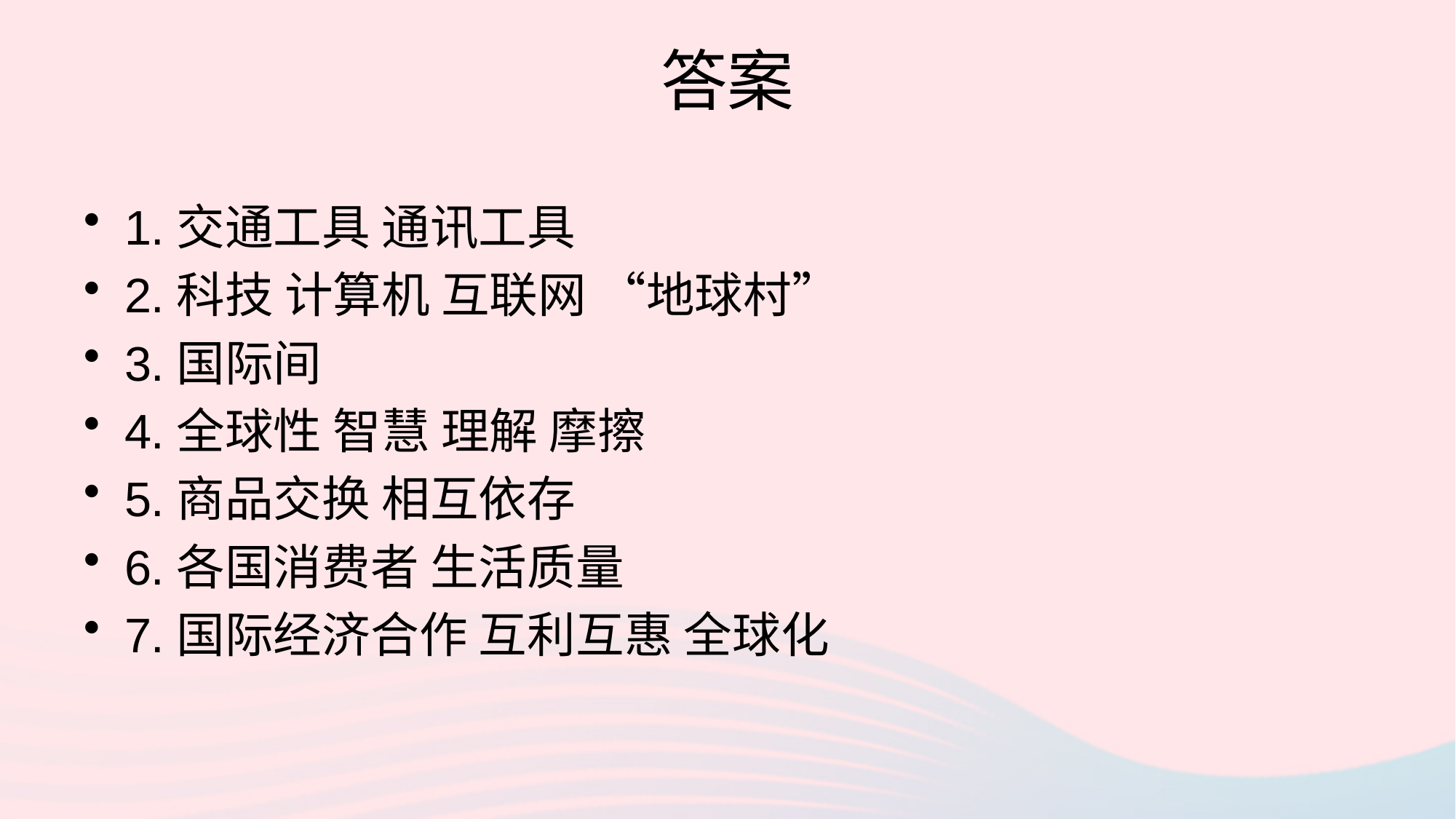

# 答案
1.交通工具 通讯工具
2.科技 计算机 互联网 “地球村”
3.国际间
4.全球性 智慧 理解 摩擦
5.商品交换 相互依存
6.各国消费者 生活质量
7.国际经济合作 互利互惠 全球化